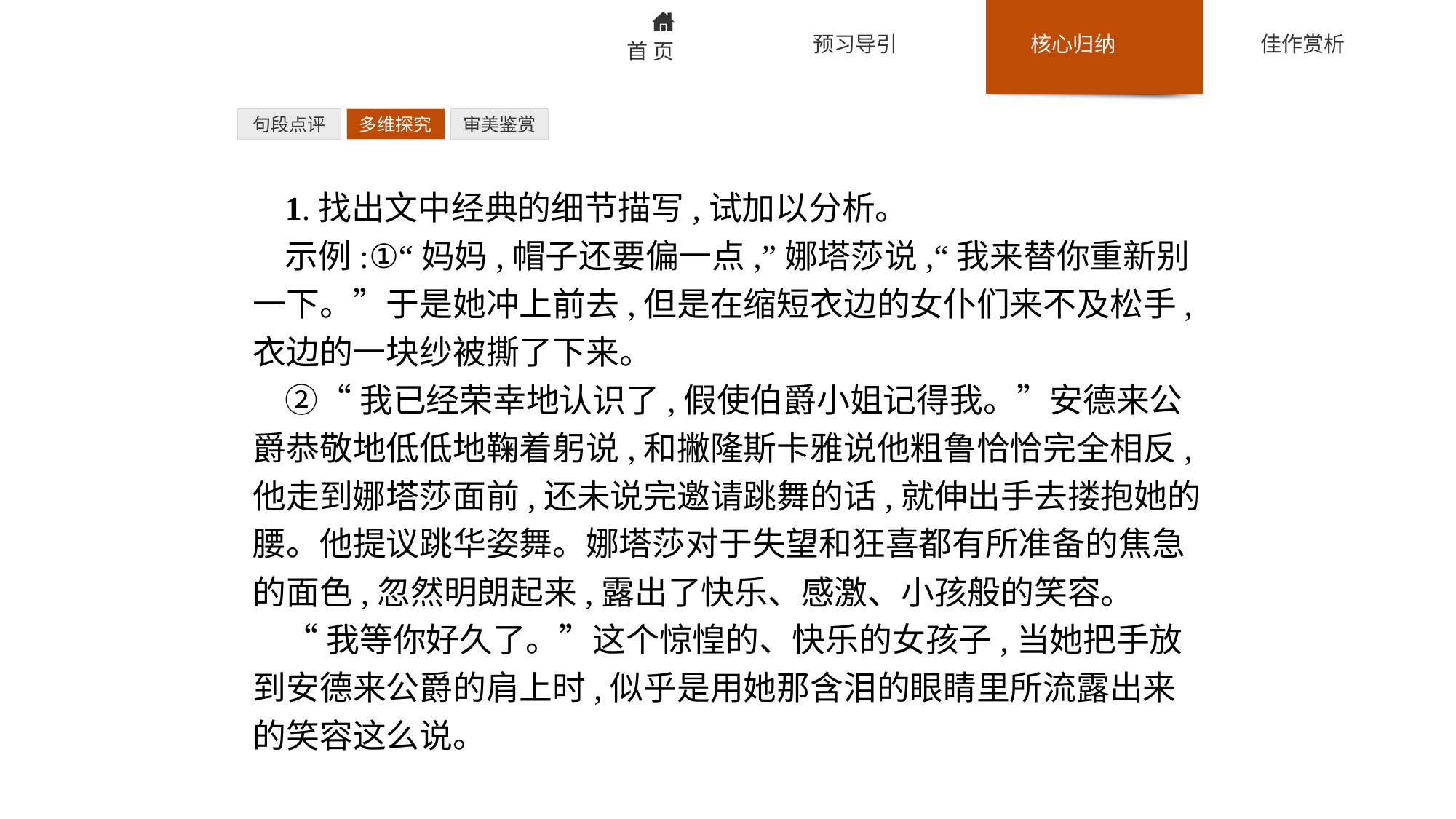

句段点评
多维探究
审美鉴赏
1.找出文中经典的细节描写,试加以分析。
示例:①“妈妈,帽子还要偏一点,”娜塔莎说,“我来替你重新别一下。”于是她冲上前去,但是在缩短衣边的女仆们来不及松手,衣边的一块纱被撕了下来。
②“我已经荣幸地认识了,假使伯爵小姐记得我。”安德来公爵恭敬地低低地鞠着躬说,和撇隆斯卡雅说他粗鲁恰恰完全相反,他走到娜塔莎面前,还未说完邀请跳舞的话,就伸出手去搂抱她的腰。他提议跳华姿舞。娜塔莎对于失望和狂喜都有所准备的焦急的面色,忽然明朗起来,露出了快乐、感激、小孩般的笑容。
“我等你好久了。”这个惊惶的、快乐的女孩子,当她把手放到安德来公爵的肩上时,似乎是用她那含泪的眼睛里所流露出来的笑容这么说。